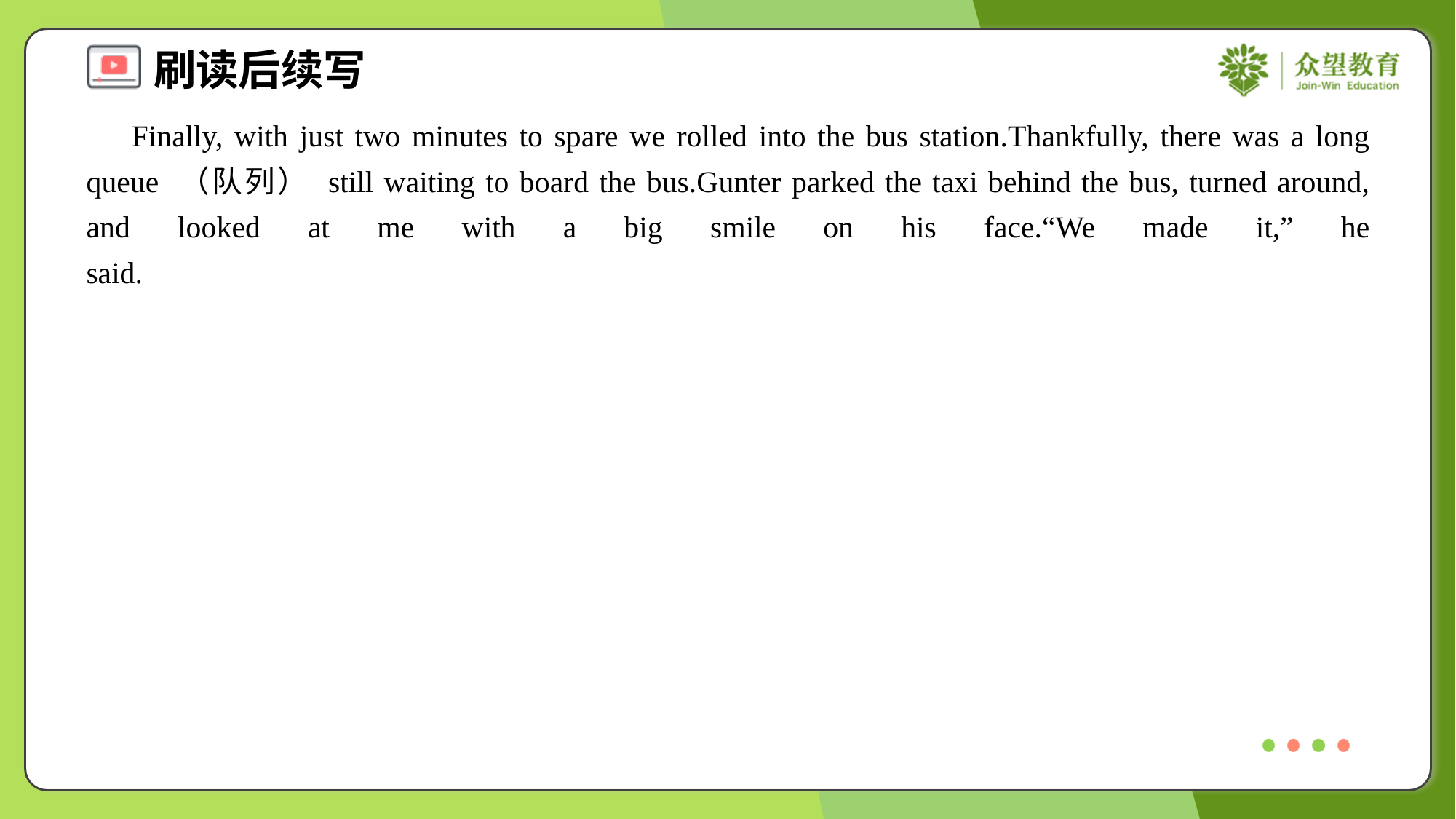

Finally, with just two minutes to spare we rolled into the bus station.Thankfully, there was a long queue （队列） still waiting to board the bus.Gunter parked the taxi behind the bus, turned around, and looked at me with a big smile on his face.“We made it,” he said.#1.3